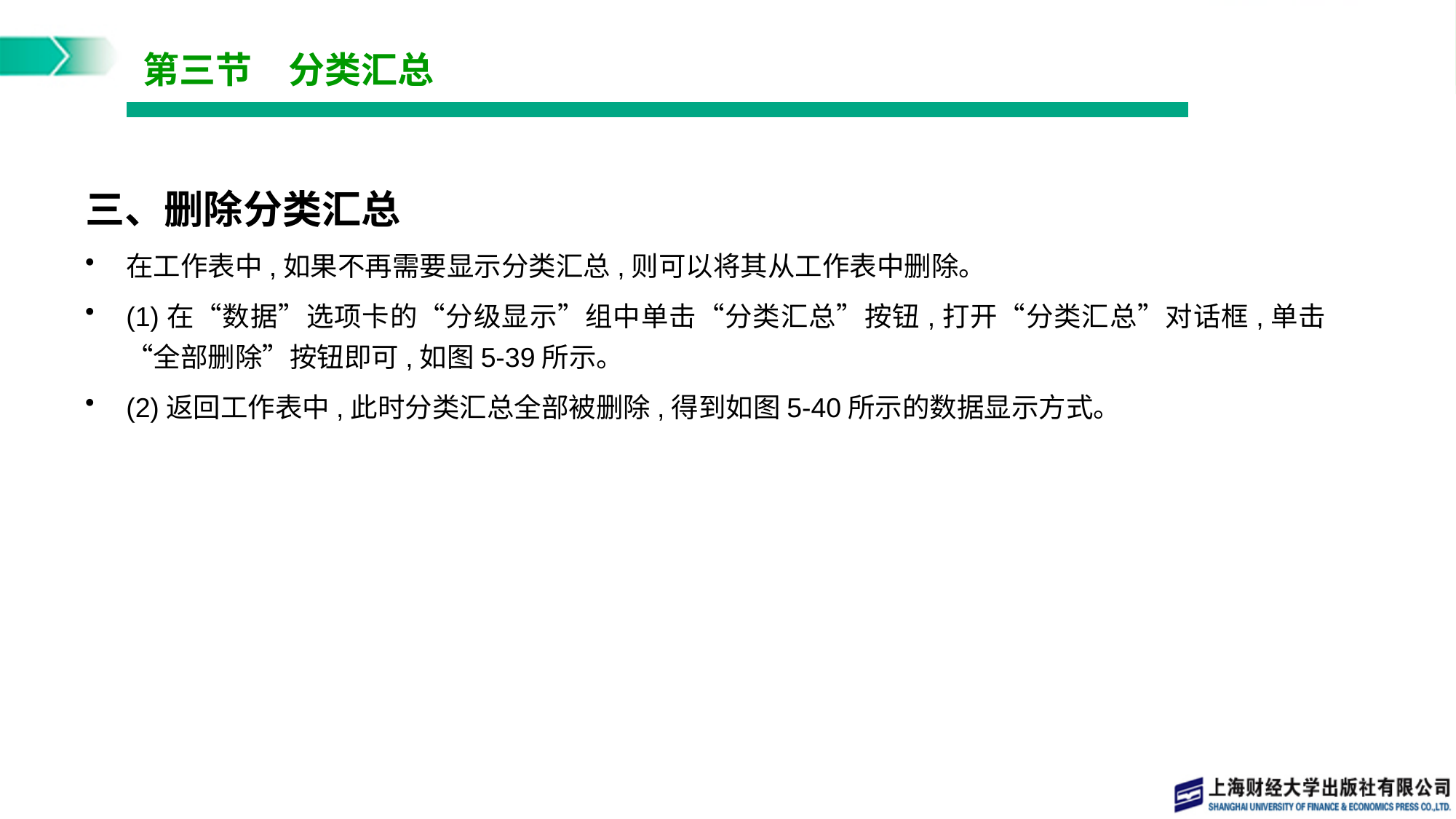

# 第三节　分类汇总
三、删除分类汇总
在工作表中,如果不再需要显示分类汇总,则可以将其从工作表中删除。
(1)在“数据”选项卡的“分级显示”组中单击“分类汇总”按钮,打开“分类汇总”对话框,单击“全部删除”按钮即可,如图5-39所示。
(2)返回工作表中,此时分类汇总全部被删除,得到如图5-40所示的数据显示方式。